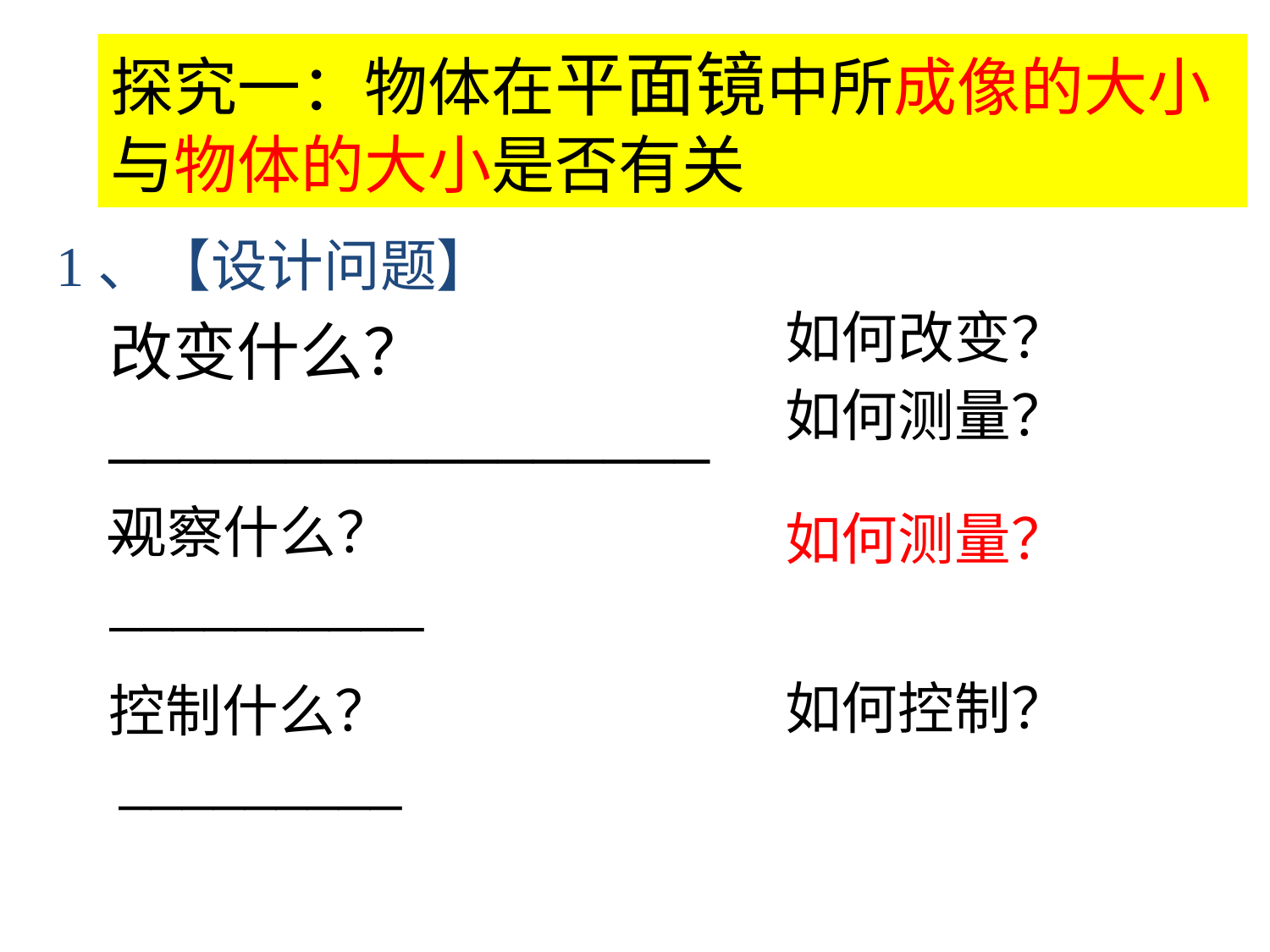

探究一：物体在平面镜中所成像的大小与物体的大小是否有关
1、【设计问题】
如何改变？
改变什么？
__________________
如何测量？
观察什么？
__________
如何测量？
如何控制？
   控制什么？
    _________